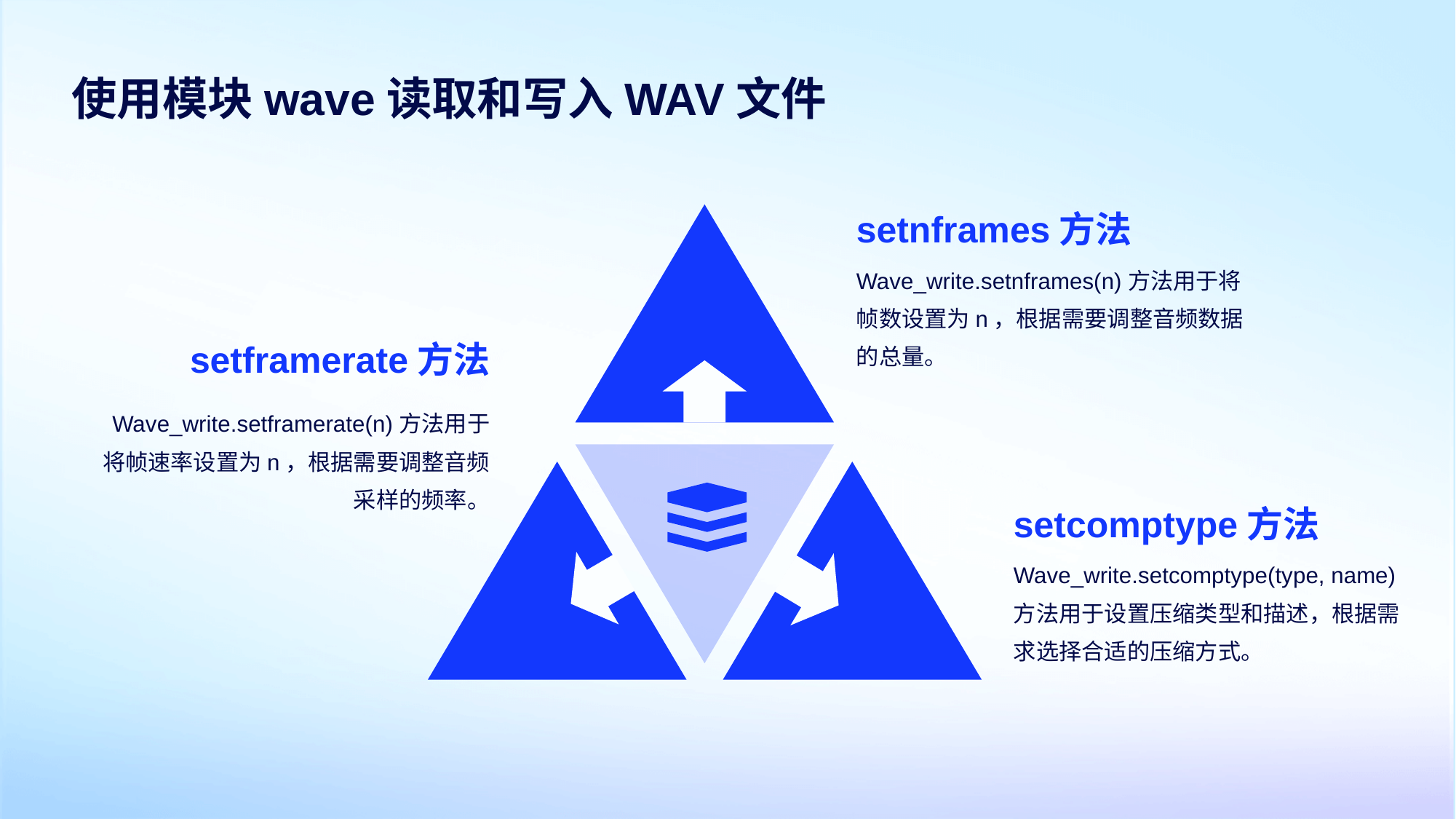

使用模块wave读取和写入WAV文件
setnframes方法

Wave_write.setnframes(n)方法用于将帧数设置为n，根据需要调整音频数据的总量。
setframerate方法

Wave_write.setframerate(n)方法用于将帧速率设置为n，根据需要调整音频采样的频率。

setcomptype方法

Wave_write.setcomptype(type, name)方法用于设置压缩类型和描述，根据需求选择合适的压缩方式。